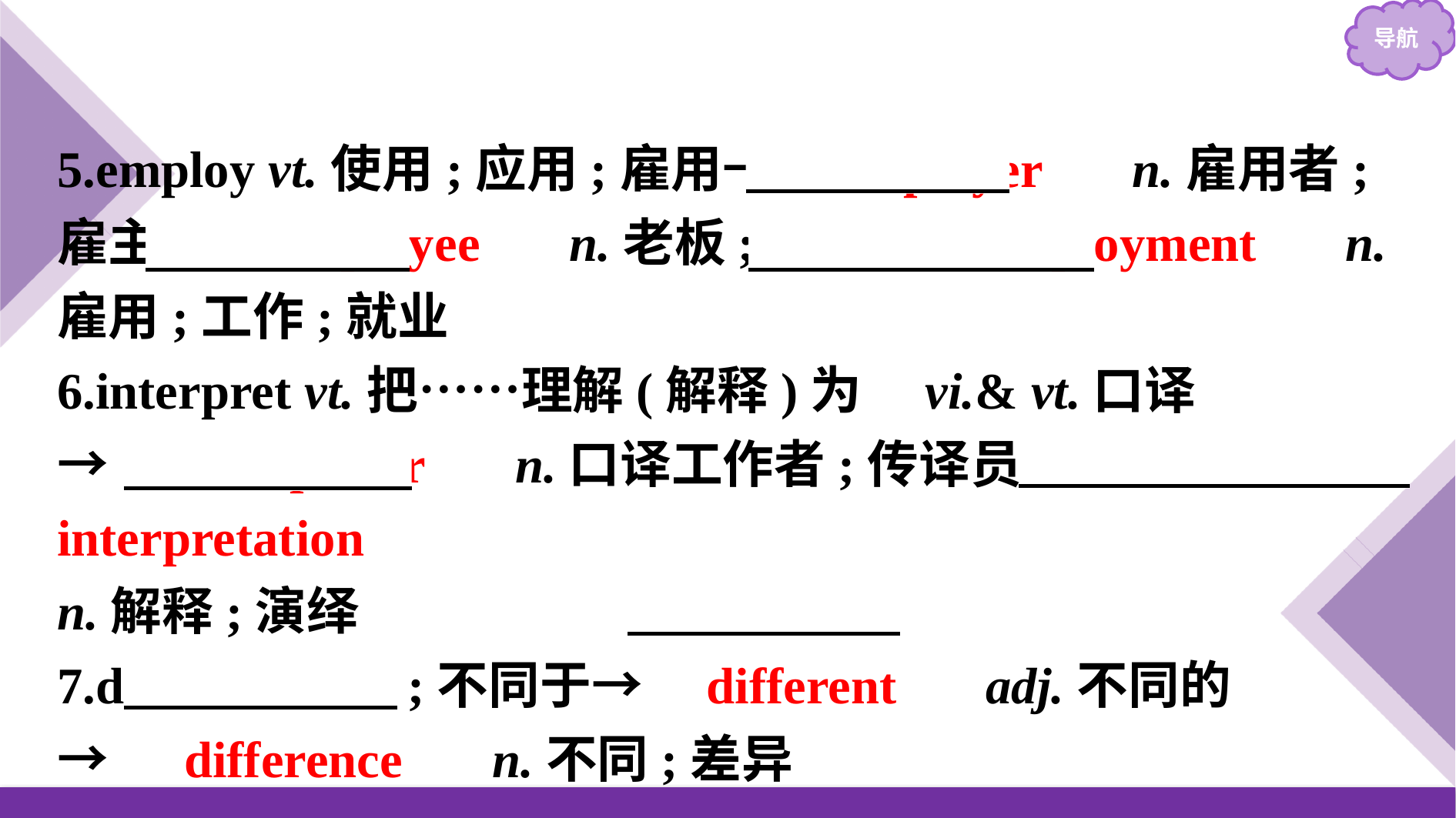

5.employ vt.使用;应用;雇用→　employer　 n.雇用者;雇主→　employee　 n.老板;雇员→　employment　 n.雇用;工作;就业
6.interpret vt.把……理解(解释)为　vi.& vt.口译
→　interpreter　 n.口译工作者;传译员→　interpretation
n.解释;演绎
7.differ vi.相异;不同于→　different　 adj.不同的
→　difference　 n.不同;差异